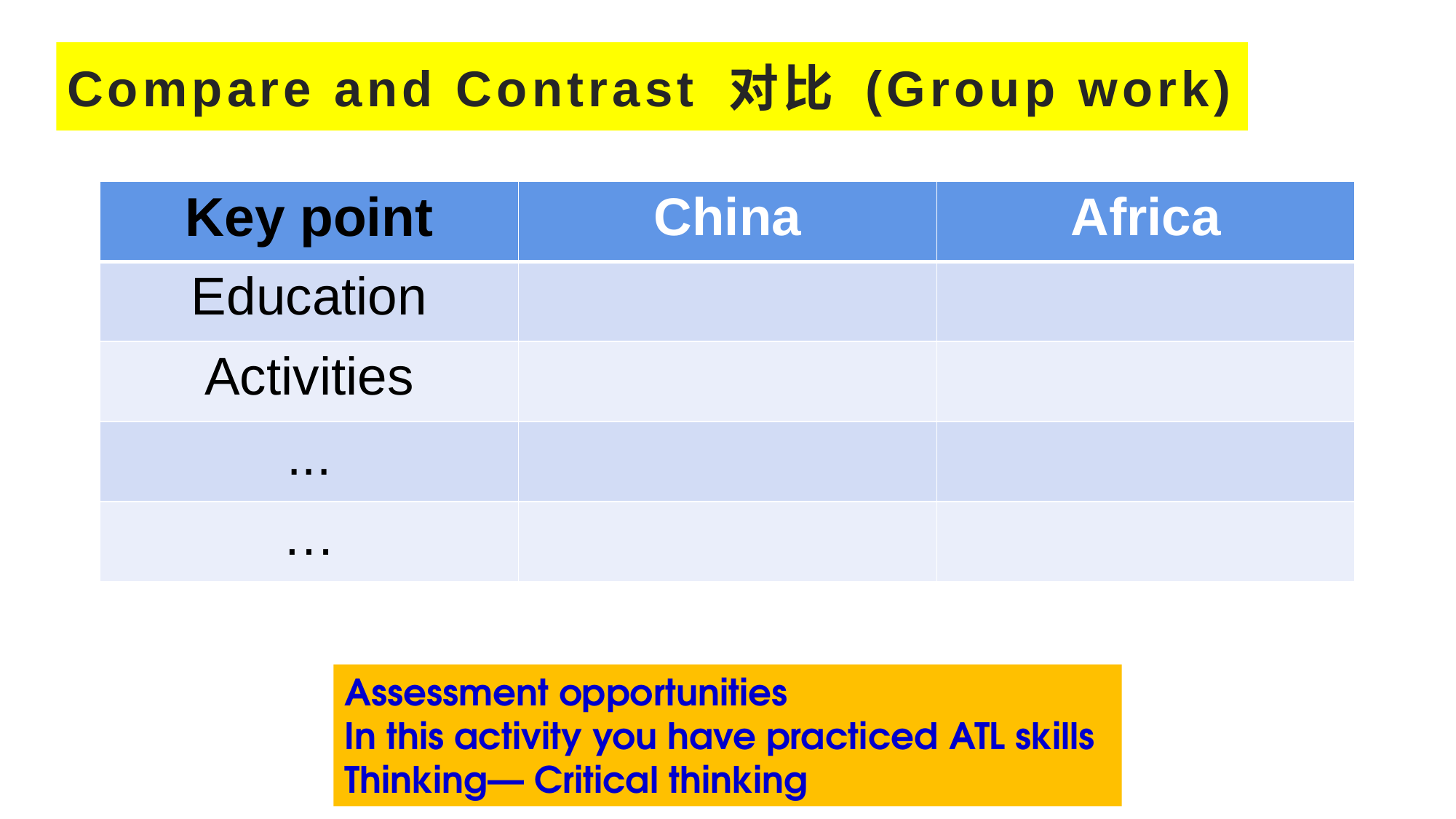

# Compare and Contrast 对比 (Group work)
| Key point | China | Africa |
| --- | --- | --- |
| Education |  |  |
| Activities |  |  |
| ... |  |  |
| … |  |  |
Assessment opportunities
In this activity you have practiced ATL skills
Thinking— Critical thinking